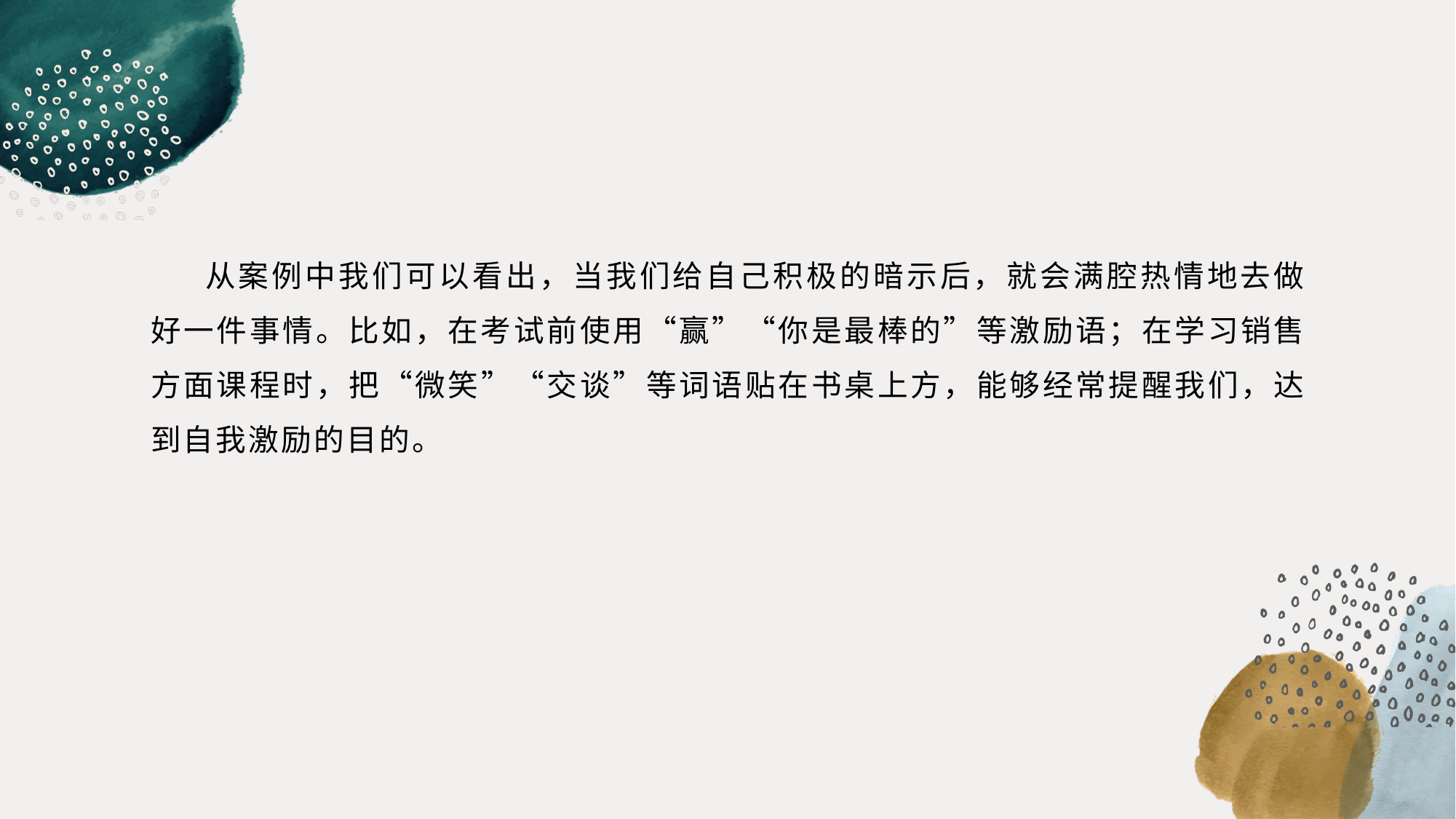

从案例中我们可以看出，当我们给自己积极的暗示后，就会满腔热情地去做好一件事情。比如，在考试前使用“赢”“你是最棒的”等激励语；在学习销售方面课程时，把“微笑”“交谈”等词语贴在书桌上方，能够经常提醒我们，达到自我激励的目的。